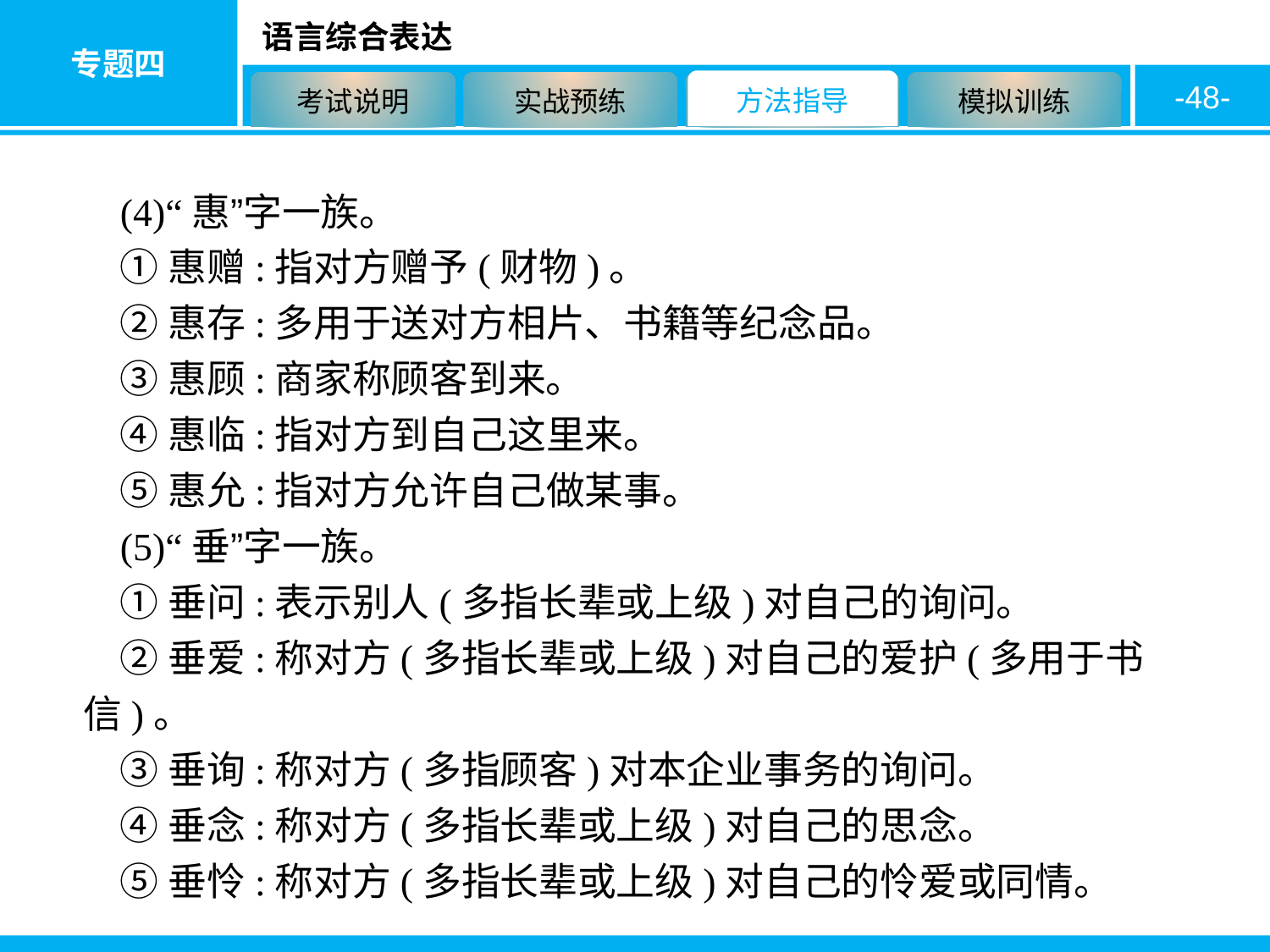

-48-
(4)“惠”字一族。
①惠赠:指对方赠予(财物)。
②惠存:多用于送对方相片、书籍等纪念品。
③惠顾:商家称顾客到来。
④惠临:指对方到自己这里来。
⑤惠允:指对方允许自己做某事。
(5)“垂”字一族。
①垂问:表示别人(多指长辈或上级)对自己的询问。
②垂爱:称对方(多指长辈或上级)对自己的爱护(多用于书信)。
③垂询:称对方(多指顾客)对本企业事务的询问。
④垂念:称对方(多指长辈或上级)对自己的思念。
⑤垂怜:称对方(多指长辈或上级)对自己的怜爱或同情。